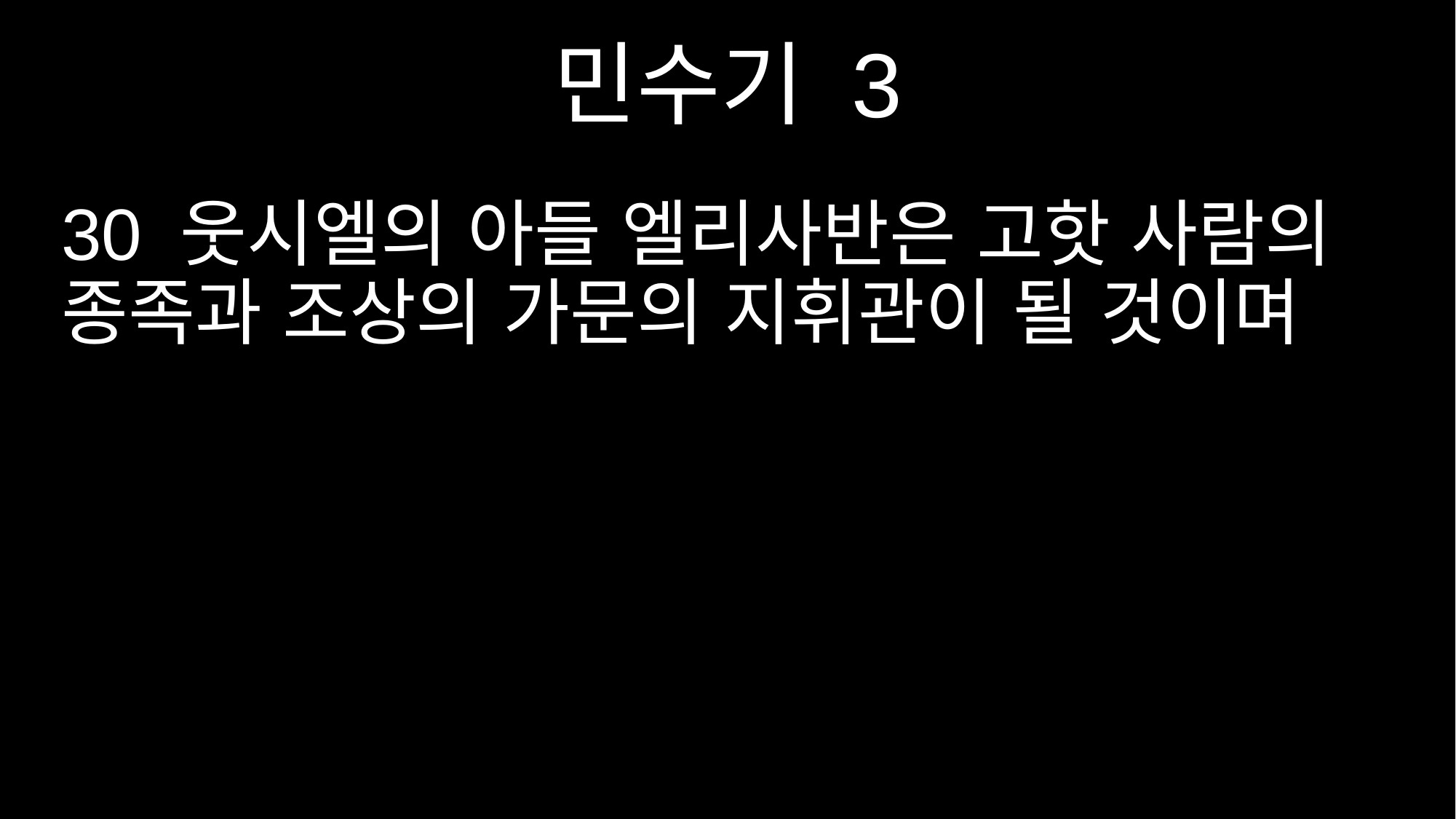

민수기 3
30 웃시엘의 아들 엘리사반은 고핫 사람의 종족과 조상의 가문의 지휘관이 될 것이며